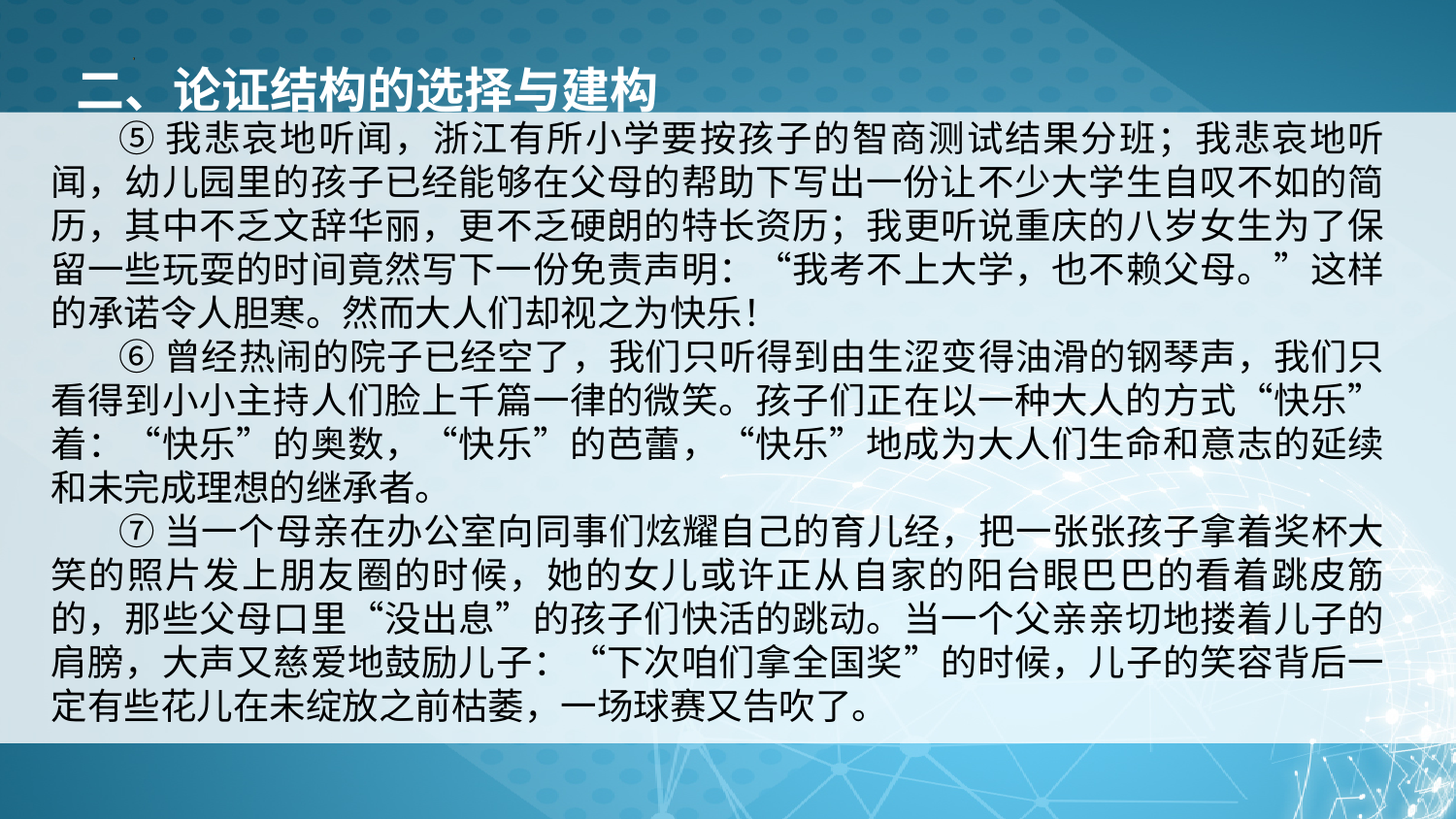

二、论证结构的选择与建构
⑤我悲哀地听闻，浙江有所小学要按孩子的智商测试结果分班；我悲哀地听闻，幼儿园里的孩子已经能够在父母的帮助下写出一份让不少大学生自叹不如的简历，其中不乏文辞华丽，更不乏硬朗的特长资历；我更听说重庆的八岁女生为了保留一些玩耍的时间竟然写下一份免责声明：“我考不上大学，也不赖父母。”这样的承诺令人胆寒。然而大人们却视之为快乐！
⑥曾经热闹的院子已经空了，我们只听得到由生涩变得油滑的钢琴声，我们只看得到小小主持人们脸上千篇一律的微笑。孩子们正在以一种大人的方式“快乐”着：“快乐”的奥数，“快乐”的芭蕾，“快乐”地成为大人们生命和意志的延续和未完成理想的继承者。
⑦当一个母亲在办公室向同事们炫耀自己的育儿经，把一张张孩子拿着奖杯大笑的照片发上朋友圈的时候，她的女儿或许正从自家的阳台眼巴巴的看着跳皮筋的，那些父母口里“没出息”的孩子们快活的跳动。当一个父亲亲切地搂着儿子的肩膀，大声又慈爱地鼓励儿子：“下次咱们拿全国奖”的时候，儿子的笑容背后一定有些花儿在未绽放之前枯萎，一场球赛又告吹了。